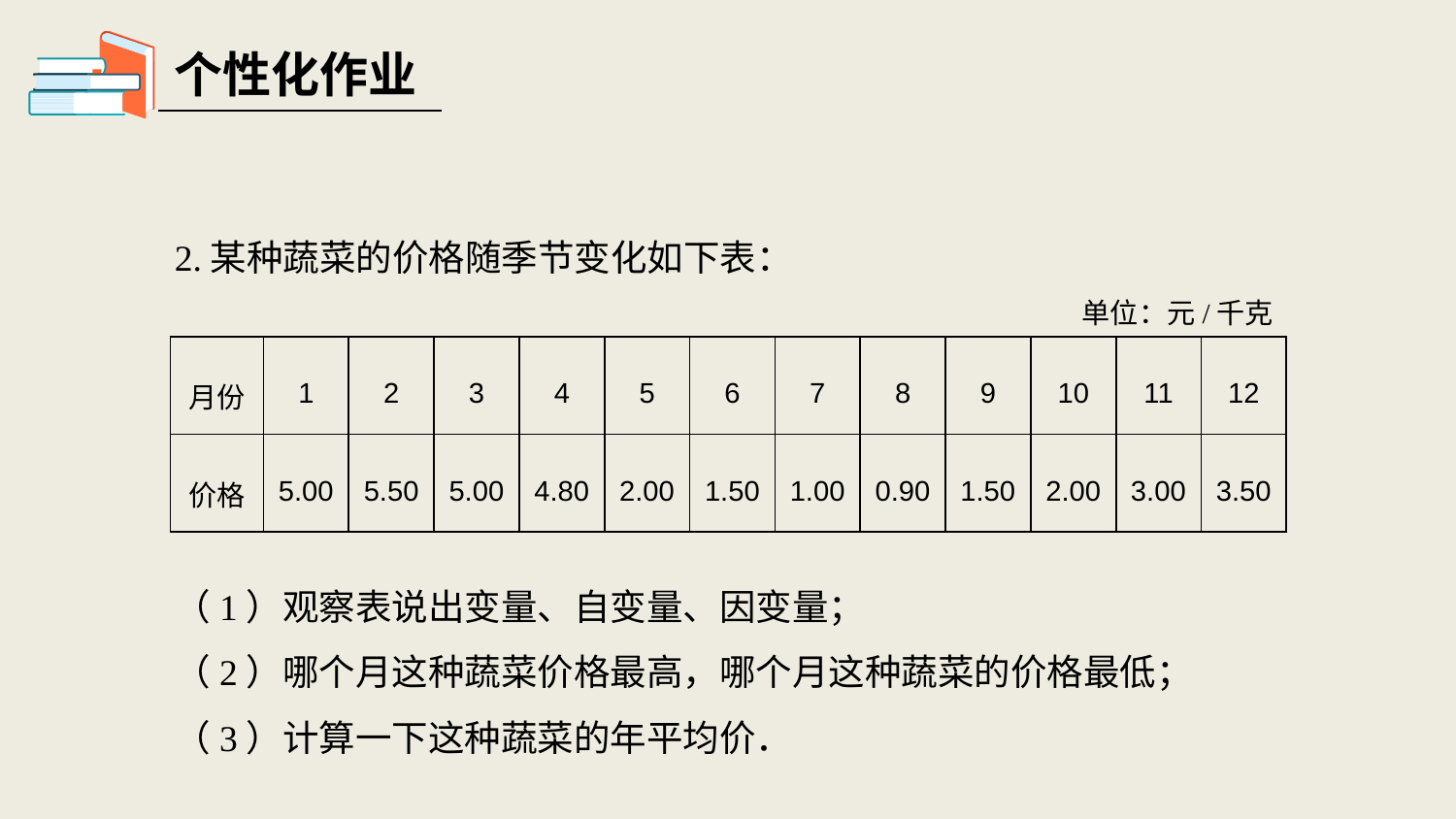

个性化作业
2.某种蔬菜的价格随季节变化如下表：
单位：元/千克

（1）观察表说出变量、自变量、因变量；
（2）哪个月这种蔬菜价格最高，哪个月这种蔬菜的价格最低；
（3）计算一下这种蔬菜的年平均价．
| 月份 | 1 | 2 | 3 | 4 | 5 | 6 | 7 | 8 | 9 | 10 | 11 | 12 |
| --- | --- | --- | --- | --- | --- | --- | --- | --- | --- | --- | --- | --- |
| 价格 | 5.00 | 5.50 | 5.00 | 4.80 | 2.00 | 1.50 | 1.00 | 0.90 | 1.50 | 2.00 | 3.00 | 3.50 |